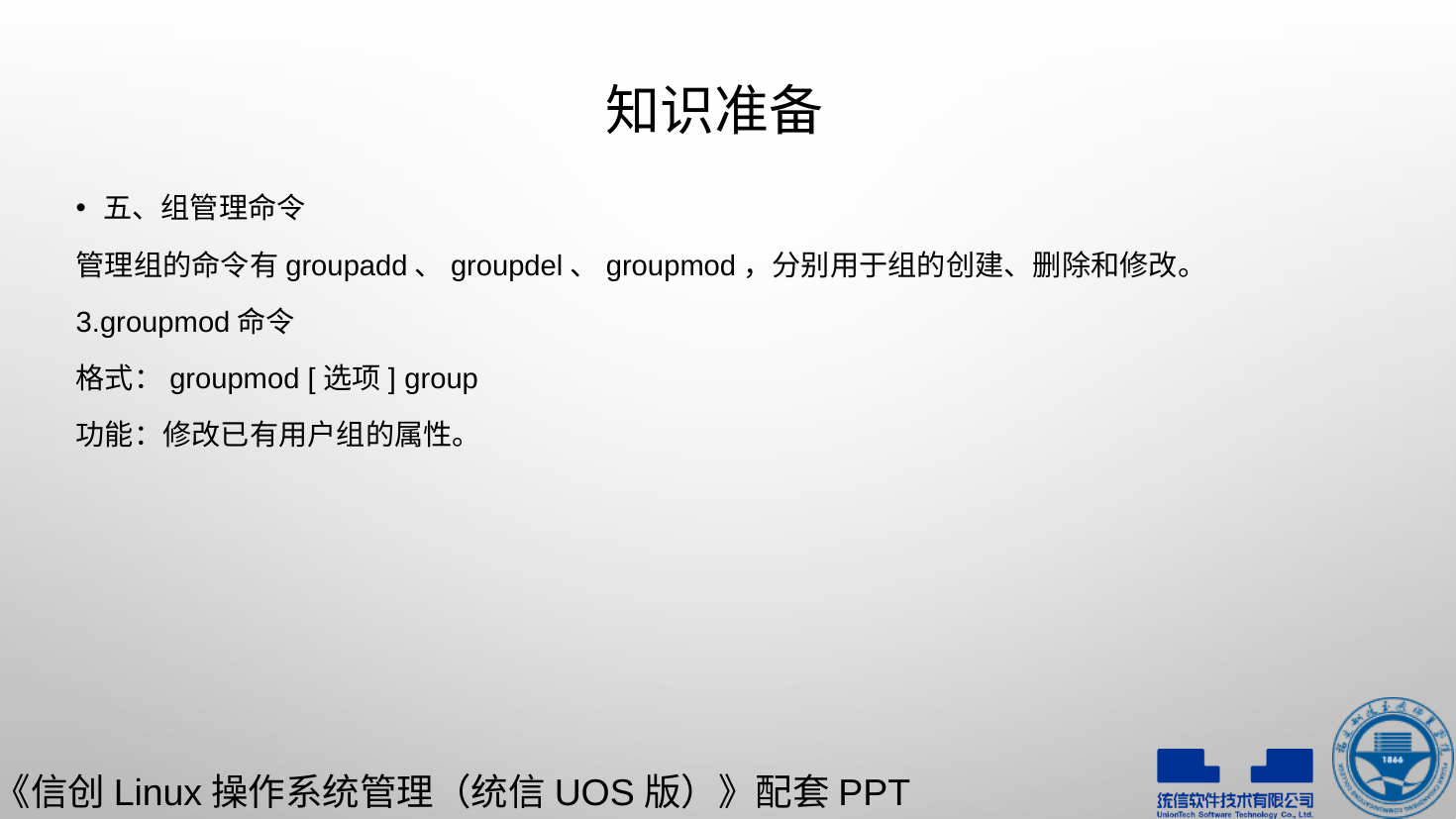

# 知识准备
五、组管理命令
管理组的命令有groupadd、groupdel、groupmod，分别用于组的创建、删除和修改。
3.groupmod命令
格式：groupmod [选项] group
功能：修改已有用户组的属性。